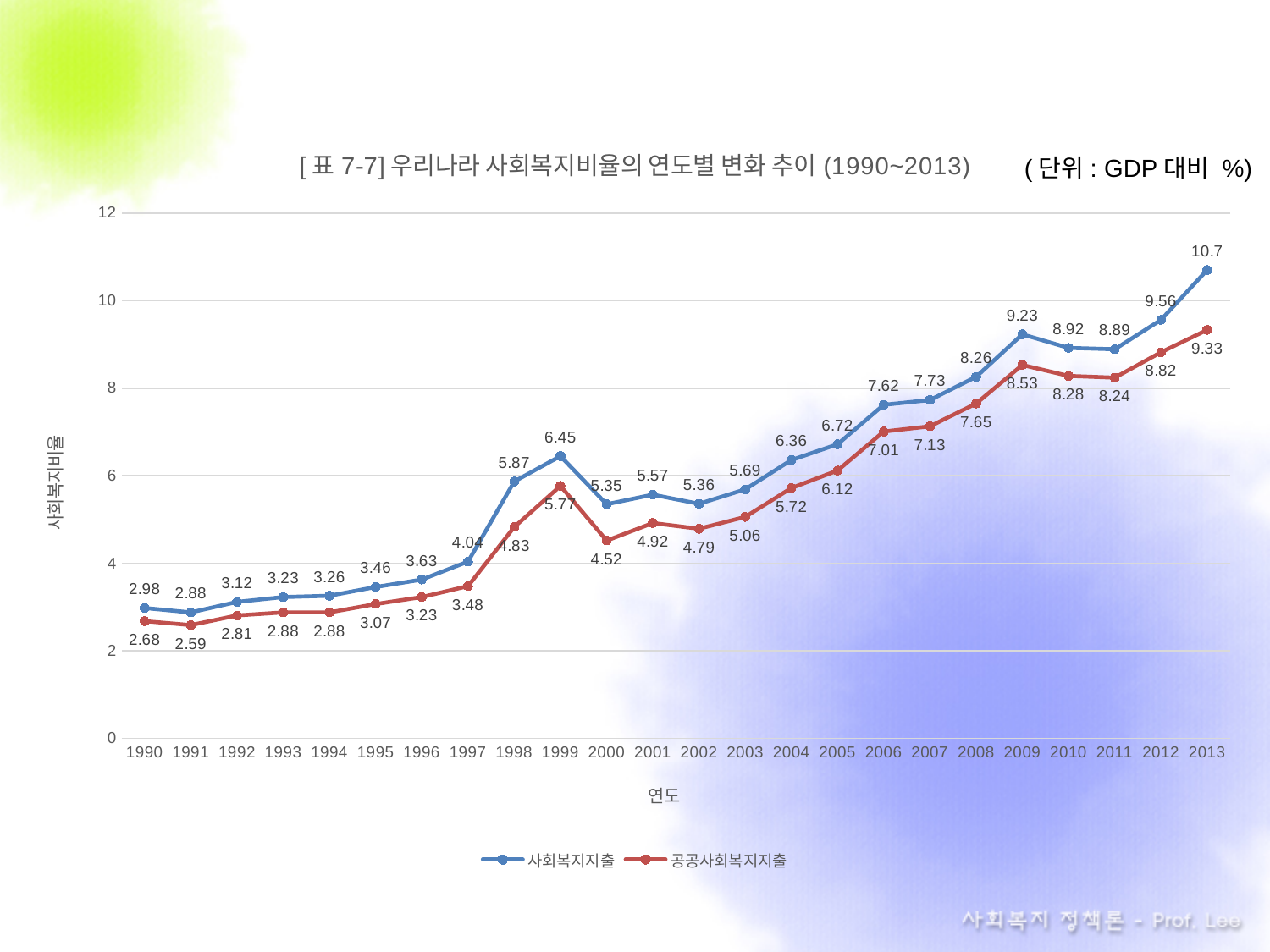

### Chart: [표7-7]우리나라 사회복지비율의 연도별 변화 추이(1990~2013)

| Category | 사회복지지출 | 공공사회복지지출 |
|---|---|---|
| 1990 | 2.98 | 2.68 |
| 1991 | 2.88 | 2.59 |
| 1992 | 3.12 | 2.81 |
| 1993 | 3.23 | 2.88 |
| 1994 | 3.26 | 2.88 |
| 1995 | 3.46 | 3.07 |
| 1996 | 3.63 | 3.23 |
| 1997 | 4.04 | 3.48 |
| 1998 | 5.87 | 4.83 |
| 1999 | 6.45 | 5.77 |
| 2000 | 5.35 | 4.52 |
| 2001 | 5.57 | 4.92 |
| 2002 | 5.36 | 4.79 |
| 2003 | 5.69 | 5.06 |
| 2004 | 6.36 | 5.72 |
| 2005 | 6.72 | 6.12 |
| 2006 | 7.62 | 7.01 |
| 2007 | 7.73 | 7.13 |
| 2008 | 8.26 | 7.65 |
| 2009 | 9.23 | 8.53 |
| 2010 | 8.92 | 8.28 |
| 2011 | 8.89 | 8.24 |
| 2012 | 9.56 | 8.82 |
| 2013 | 10.7 | 9.33 |
(단위: GDP대비 %)